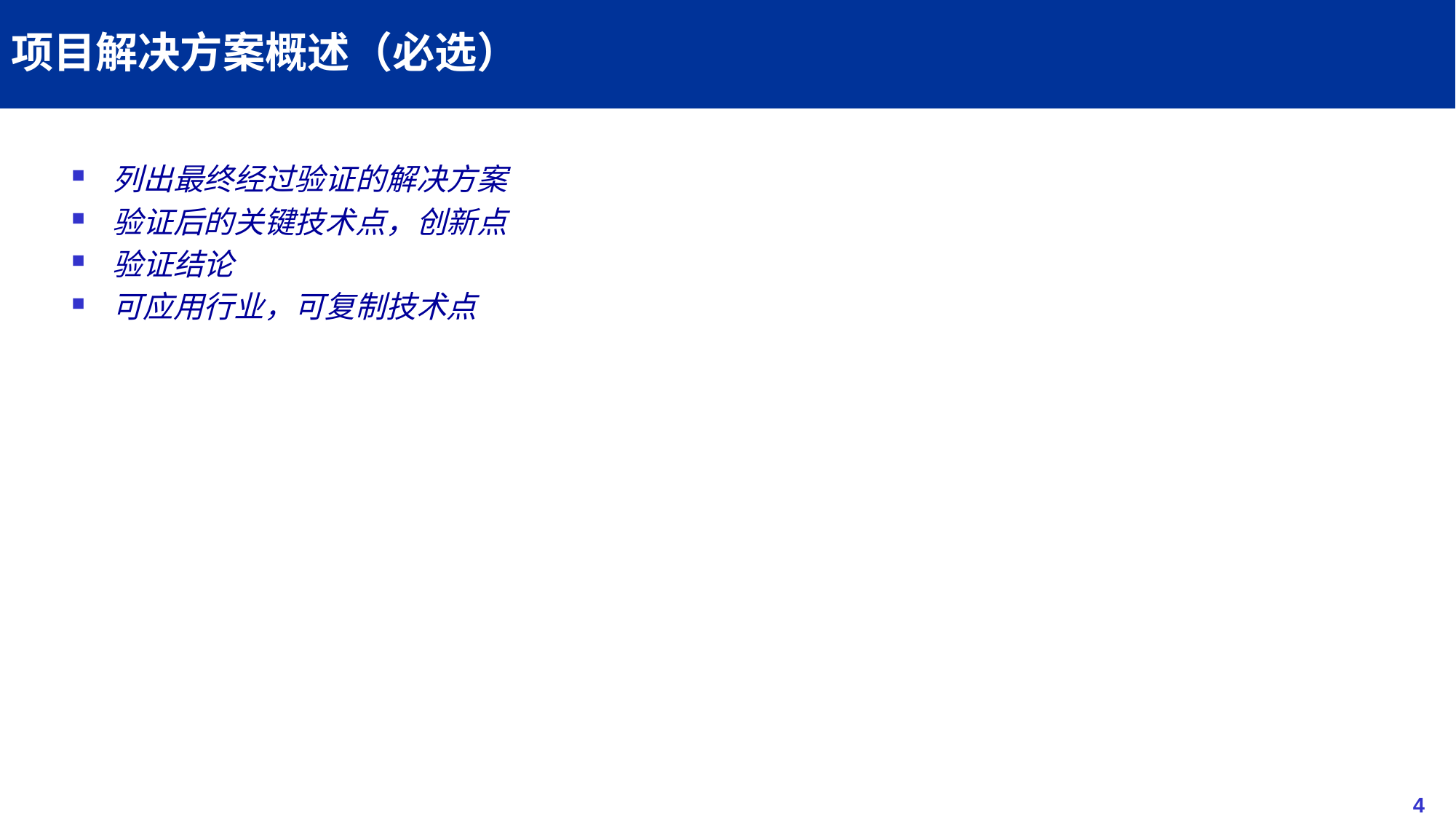

# 项目解决方案概述（必选）
列出最终经过验证的解决方案
验证后的关键技术点，创新点
验证结论
可应用行业，可复制技术点